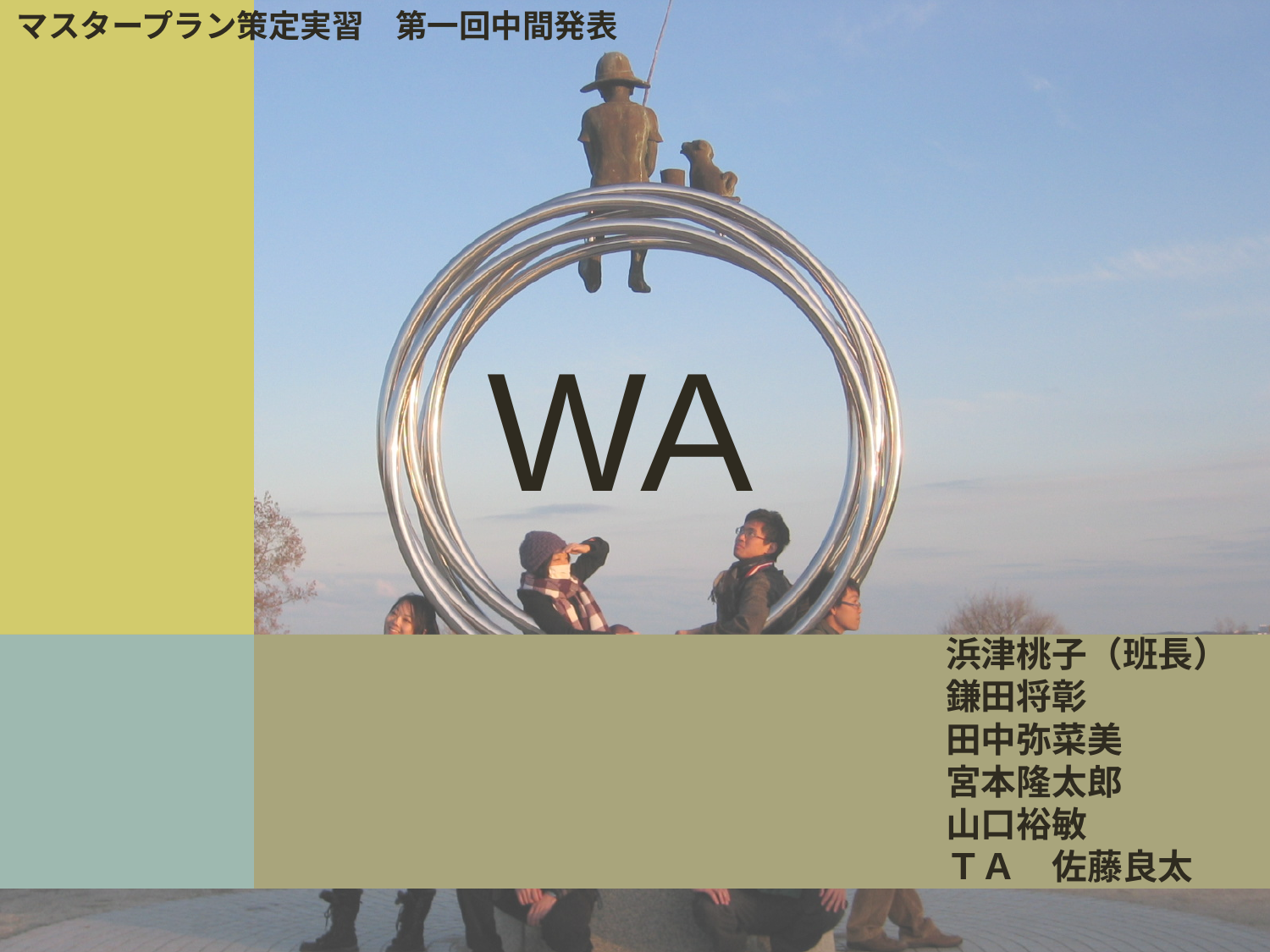

マスタープラン策定実習　第一回中間発表
WA
浜津桃子（班長）
鎌田将彰
田中弥菜美
宮本隆太郎
山口裕敏
ＴＡ　佐藤良太